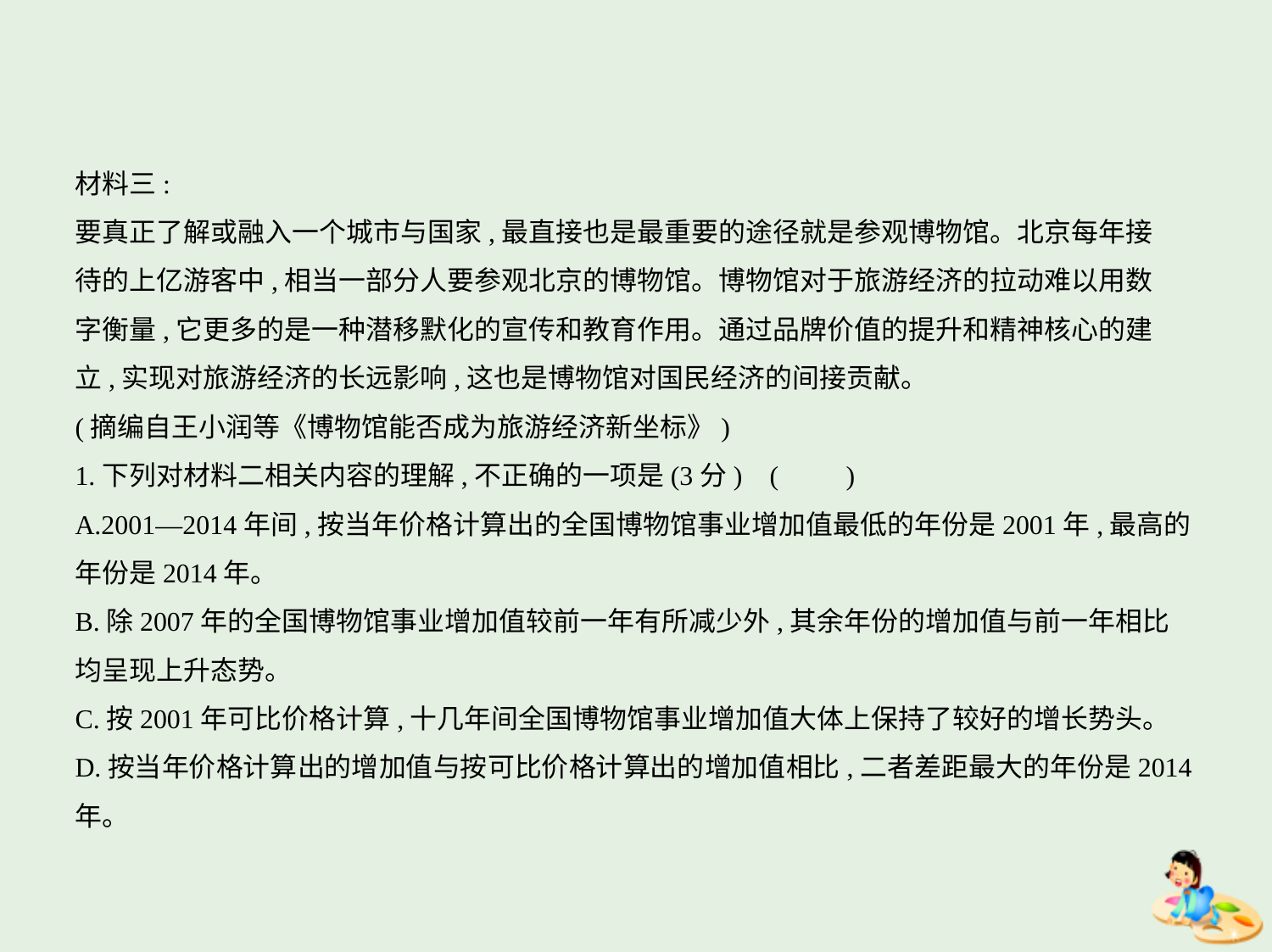

材料三:
要真正了解或融入一个城市与国家,最直接也是最重要的途径就是参观博物馆。北京每年接
待的上亿游客中,相当一部分人要参观北京的博物馆。博物馆对于旅游经济的拉动难以用数
字衡量,它更多的是一种潜移默化的宣传和教育作用。通过品牌价值的提升和精神核心的建
立,实现对旅游经济的长远影响,这也是博物馆对国民经济的间接贡献。
(摘编自王小润等《博物馆能否成为旅游经济新坐标》)
1.下列对材料二相关内容的理解,不正确的一项是(3分) (　　)
A.2001—2014年间,按当年价格计算出的全国博物馆事业增加值最低的年份是2001年,最高的
年份是2014年。
B.除2007年的全国博物馆事业增加值较前一年有所减少外,其余年份的增加值与前一年相比
均呈现上升态势。
C.按2001年可比价格计算,十几年间全国博物馆事业增加值大体上保持了较好的增长势头。
D.按当年价格计算出的增加值与按可比价格计算出的增加值相比,二者差距最大的年份是2014年。